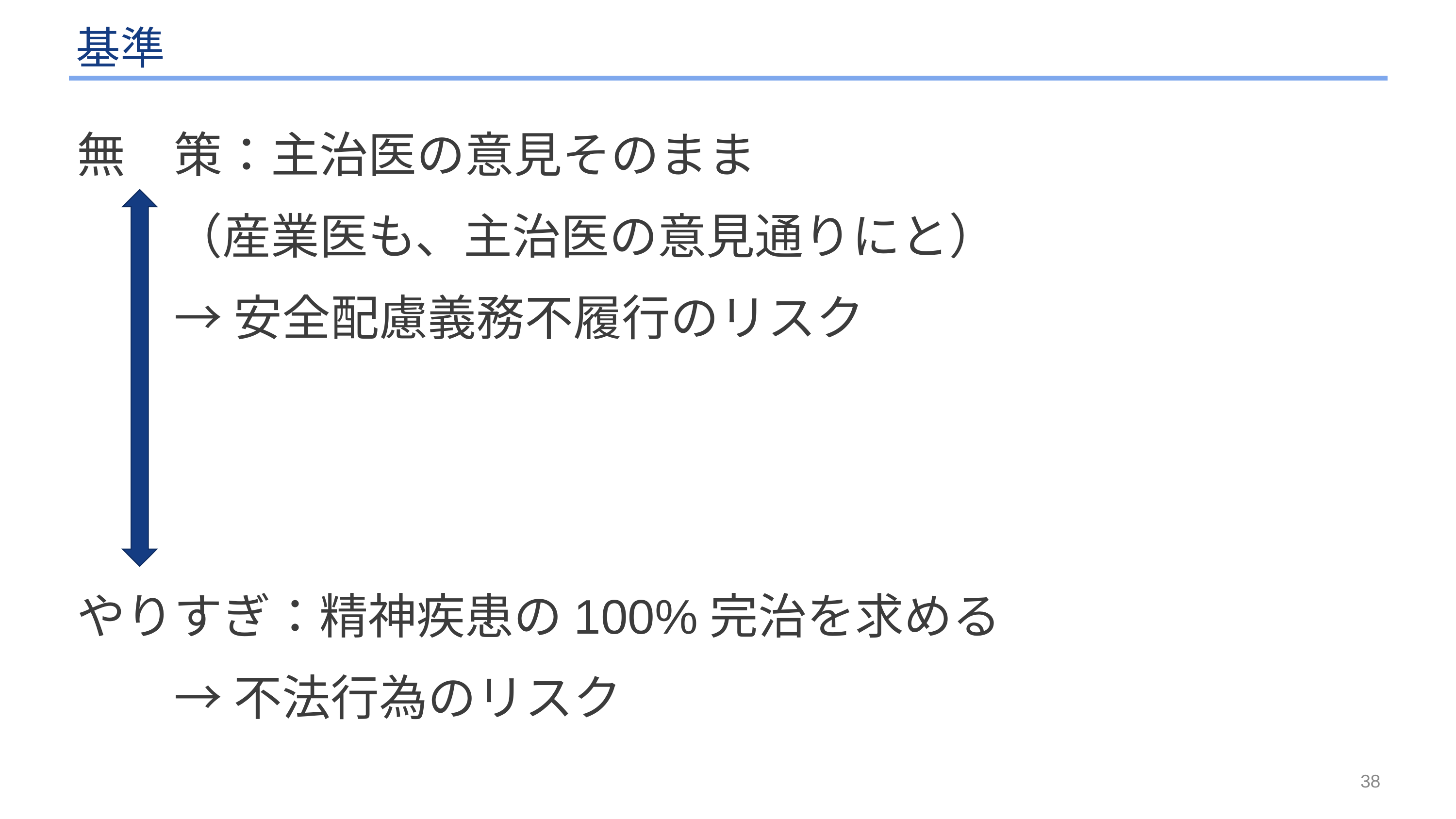

# 基準
無　策：主治医の意見そのまま
　　（産業医も、主治医の意見通りにと）
　　→ 安全配慮義務不履行のリスク

やりすぎ：精神疾患の100%完治を求める
　　→ 不法行為のリスク

38